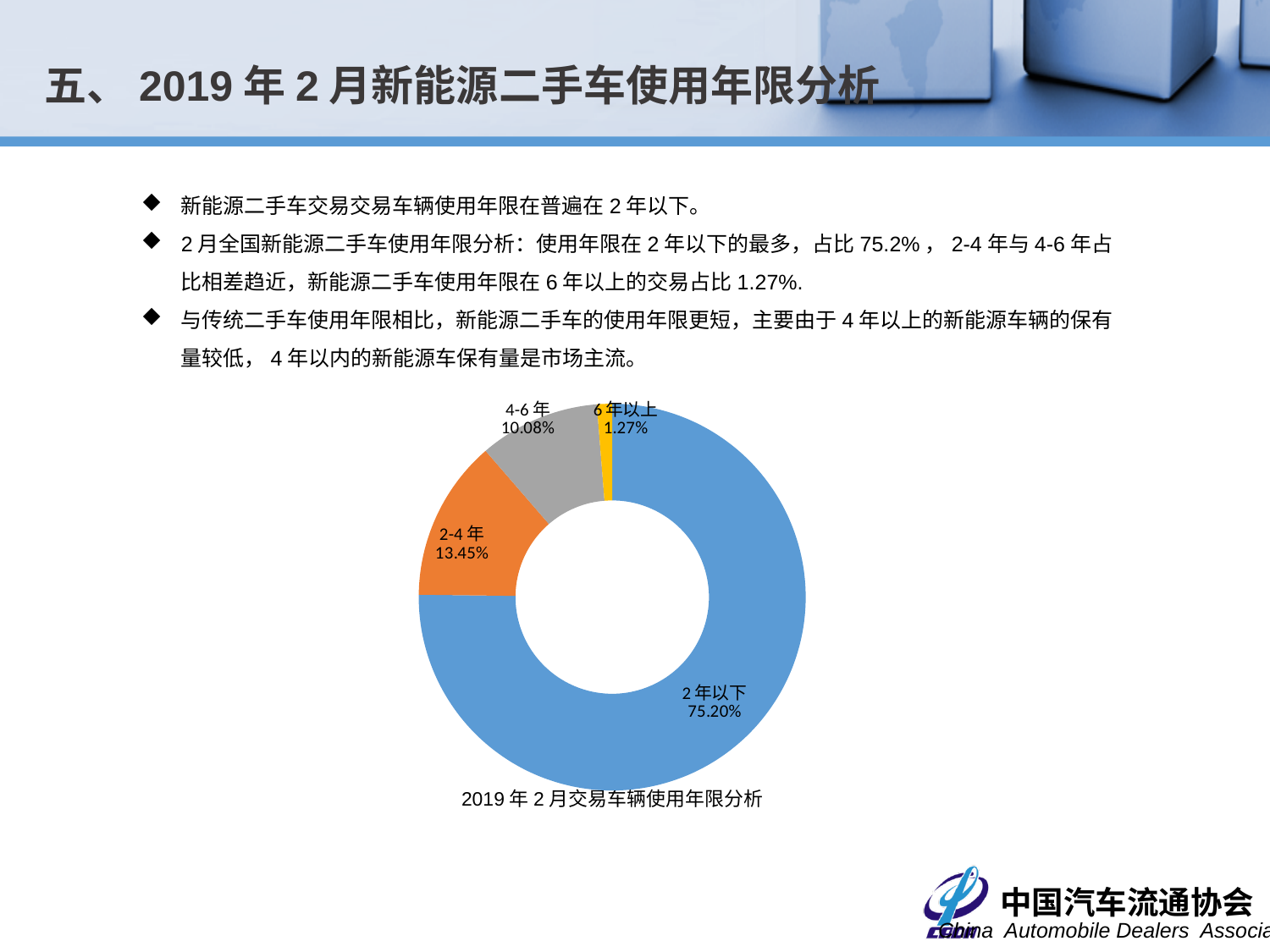

五、2019年2月新能源二手车使用年限分析
新能源二手车交易交易车辆使用年限在普遍在2年以下。
2月全国新能源二手车使用年限分析：使用年限在2年以下的最多，占比75.2%，2-4年与4-6年占比相差趋近，新能源二手车使用年限在6年以上的交易占比1.27%.
与传统二手车使用年限相比，新能源二手车的使用年限更短，主要由于4年以上的新能源车辆的保有量较低，4年以内的新能源车保有量是市场主流。

### Chart

| Category |  |
|---|---|
| 2年以下 | 2365.0 |
| 2-4年 | 423.0 |
| 4-6年 | 317.0 |
| 6年以上 | 40.0 |
2019年2月交易车辆使用年限分析